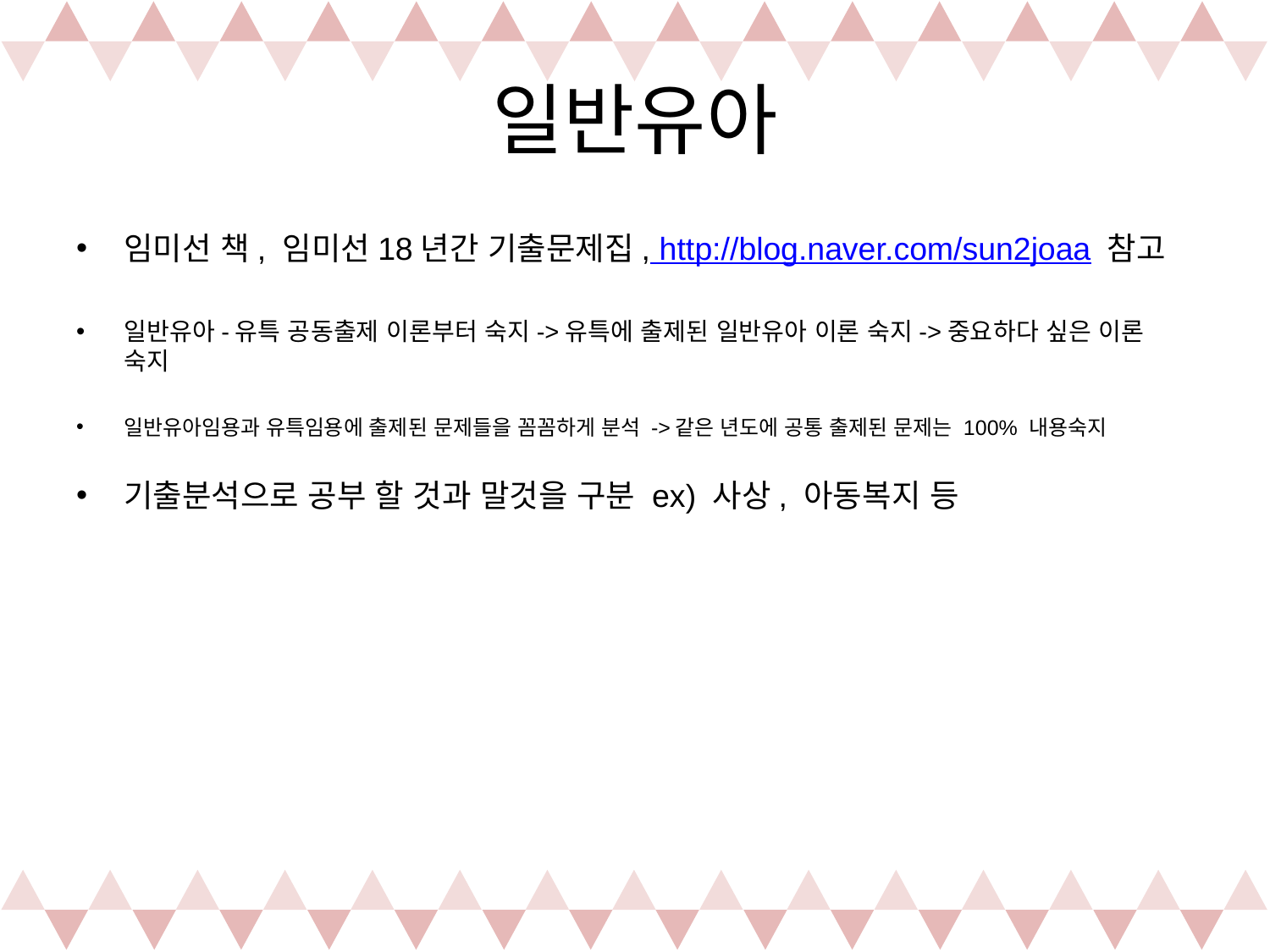

# 일반유아
임미선 책, 임미선18년간 기출문제집, http://blog.naver.com/sun2joaa 참고

일반유아-유특 공동출제 이론부터 숙지->유특에 출제된 일반유아 이론 숙지->중요하다 싶은 이론 숙지

일반유아임용과 유특임용에 출제된 문제들을 꼼꼼하게 분석 ->같은 년도에 공통 출제된 문제는 100% 내용숙지

기출분석으로 공부 할 것과 말것을 구분 ex) 사상, 아동복지 등